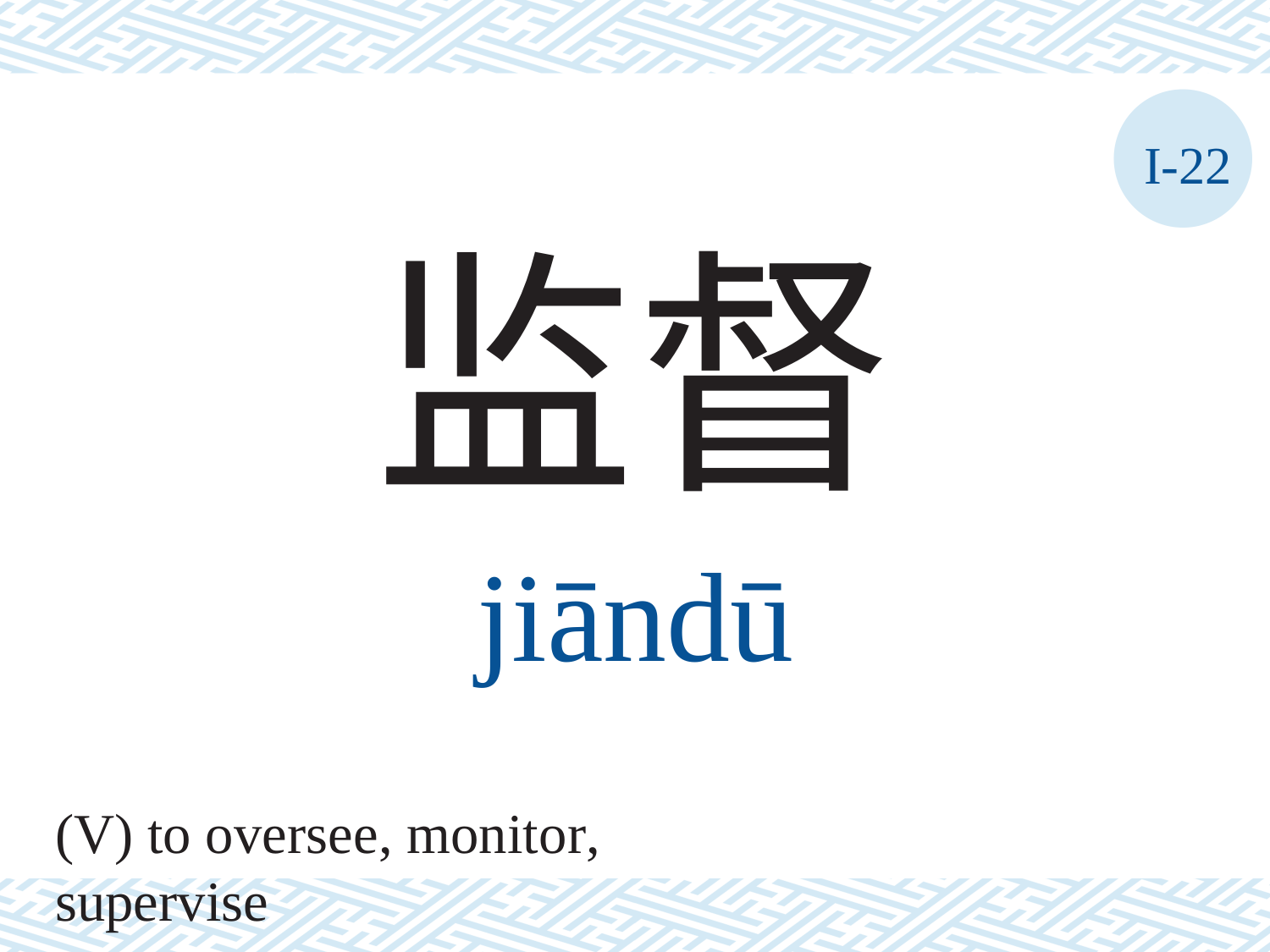

I-22
监督
jiāndū
(V) to oversee, monitor, supervise